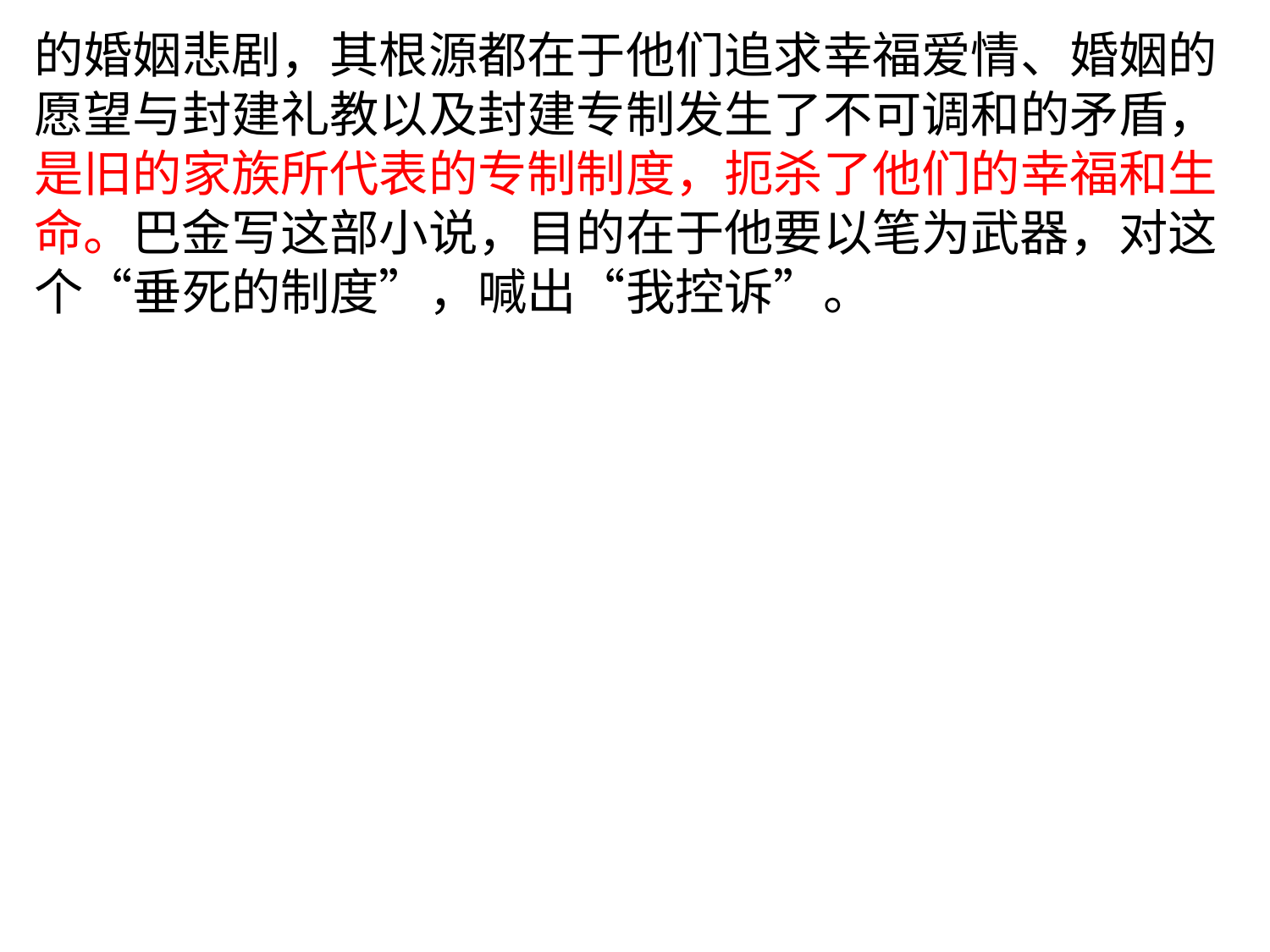

的婚姻悲剧，其根源都在于他们追求幸福爱情、婚姻的愿望与封建礼教以及封建专制发生了不可调和的矛盾，是旧的家族所代表的专制制度，扼杀了他们的幸福和生命。巴金写这部小说，目的在于他要以笔为武器，对这个“垂死的制度”，喊出“我控诉”。